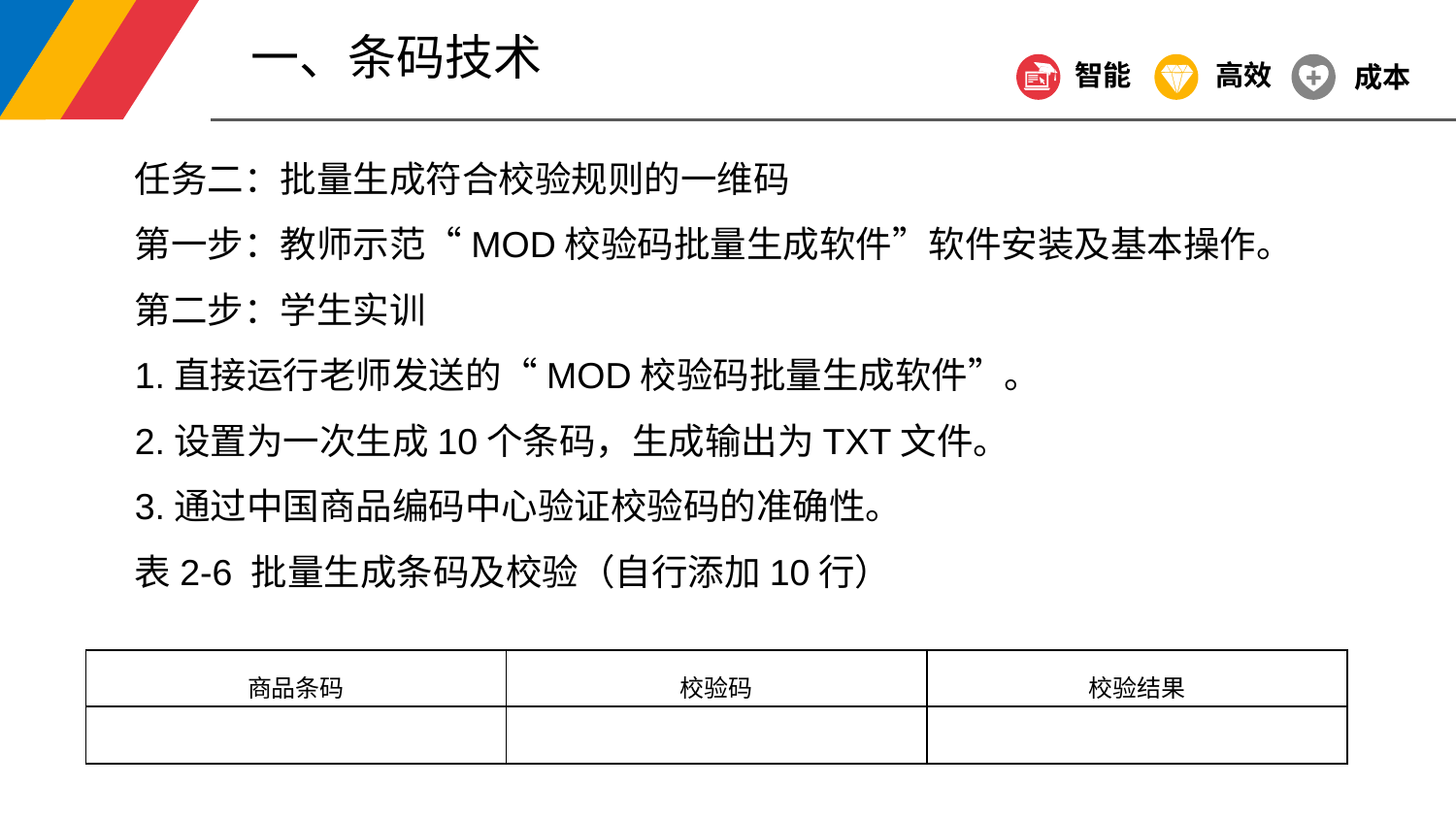

一、条码技术
智能
高效
成本
任务二：批量生成符合校验规则的一维码
第一步：教师示范“MOD校验码批量生成软件”软件安装及基本操作。
第二步：学生实训
1.直接运行老师发送的“MOD校验码批量生成软件”。
2.设置为一次生成10个条码，生成输出为TXT文件。
3.通过中国商品编码中心验证校验码的准确性。
表2-6 批量生成条码及校验（自行添加10行）

| 商品条码 | 校验码 | 校验结果 |
| --- | --- | --- |
|  |  |  |